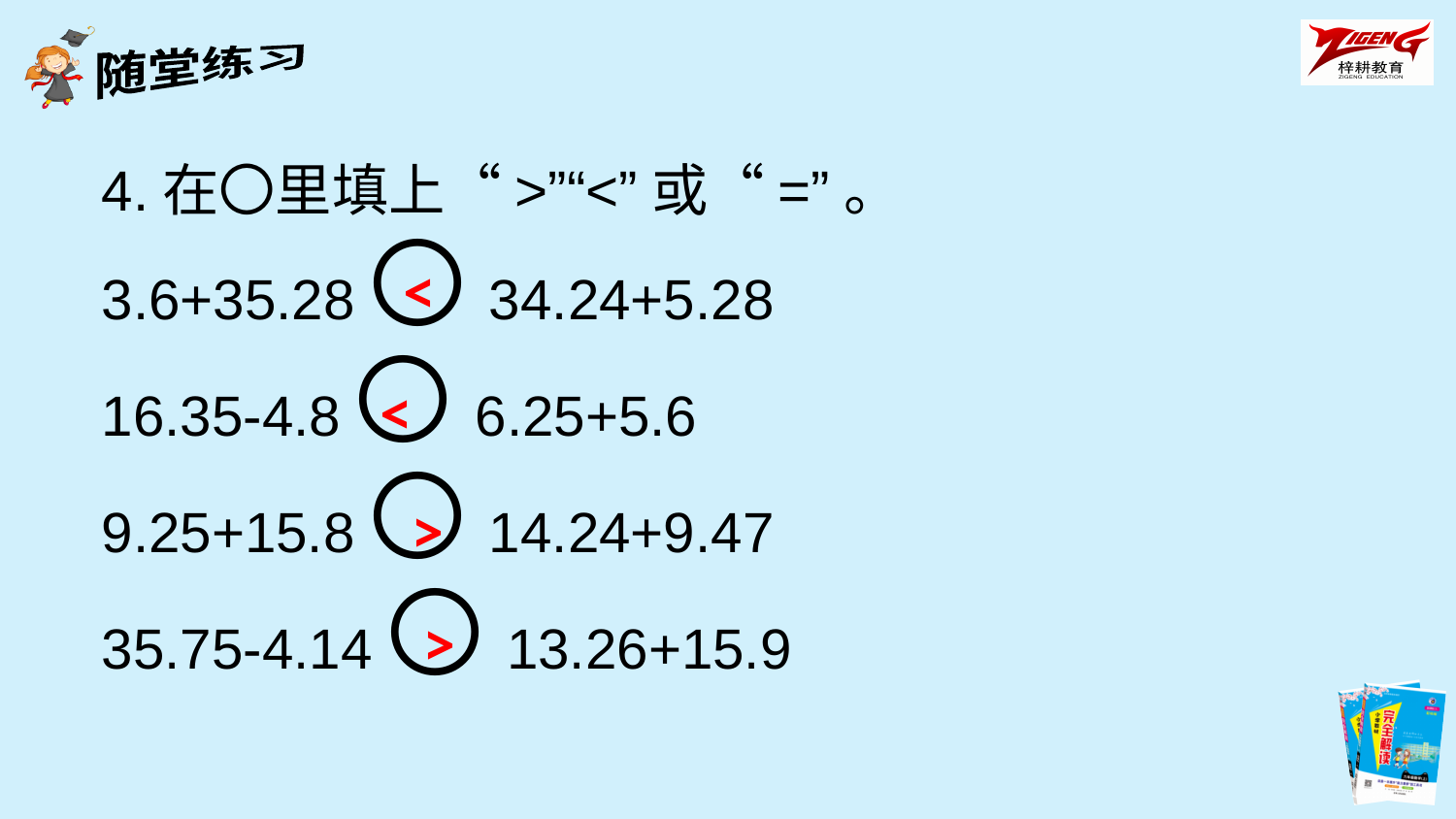

4.在〇里填上“>”“<”或“=”。
3.6+35.28〇34.24+5.28
16.35-4.8〇6.25+5.6
9.25+15.8〇14.24+9.47
35.75-4.14〇13.26+15.9
<
<
>
>